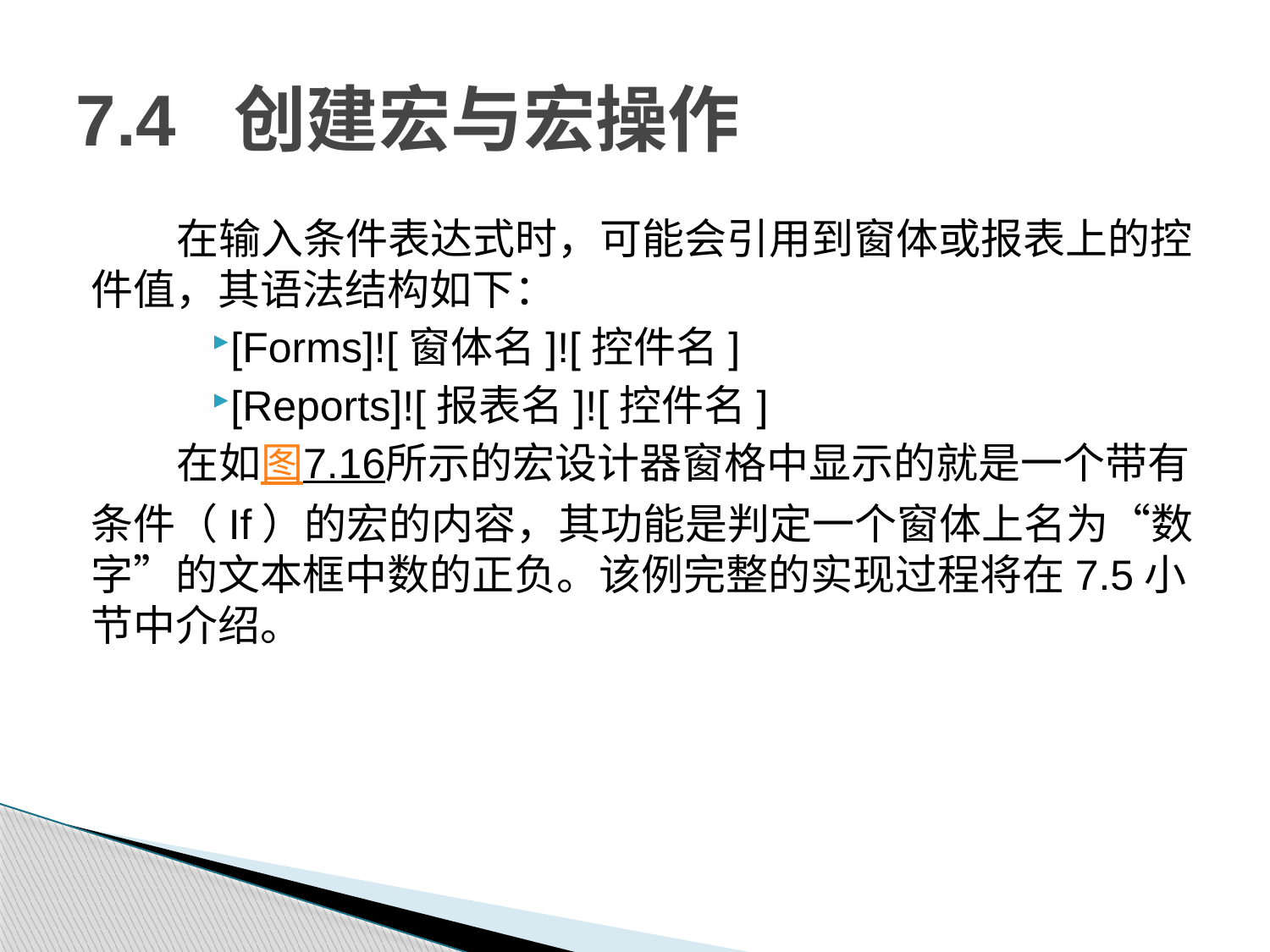

# 7.4  创建宏与宏操作
在输入条件表达式时，可能会引用到窗体或报表上的控件值，其语法结构如下：
[Forms]![窗体名]![控件名]
[Reports]![报表名]![控件名]
在如图7.16所示的宏设计器窗格中显示的就是一个带有条件（If）的宏的内容，其功能是判定一个窗体上名为“数字”的文本框中数的正负。该例完整的实现过程将在7.5小节中介绍。